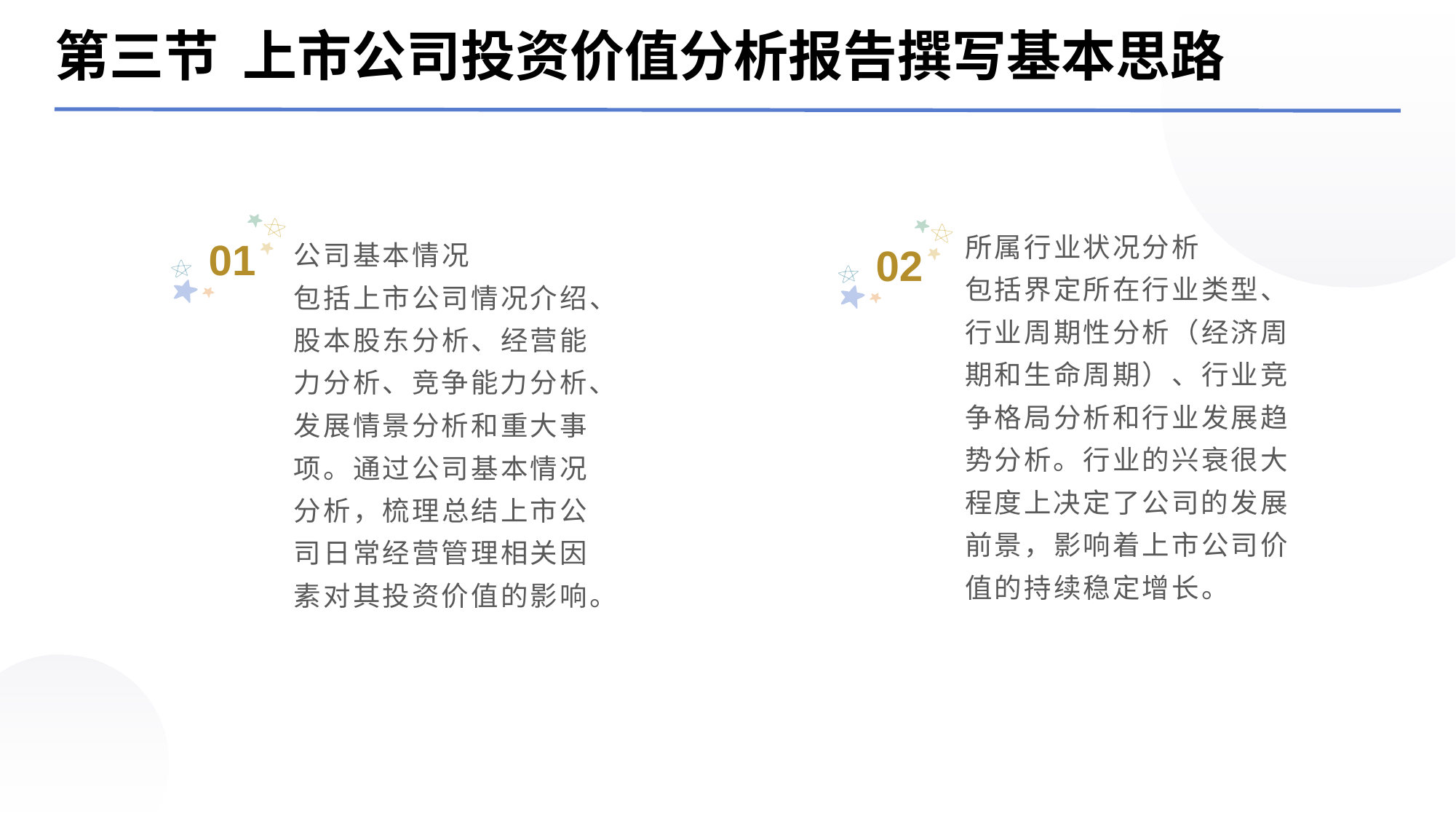

第三节  上市公司投资价值分析报告撰写基本思路

01

所属行业状况分析
包括界定所在行业类型、行业周期性分析（经济周期和生命周期）、行业竞争格局分析和行业发展趋势分析。行业的兴衰很大程度上决定了公司的发展前景，影响着上市公司价值的持续稳定增长。

02

公司基本情况
包括上市公司情况介绍、股本股东分析、经营能力分析、竞争能力分析、发展情景分析和重大事项。通过公司基本情况分析，梳理总结上市公司日常经营管理相关因素对其投资价值的影响。

16